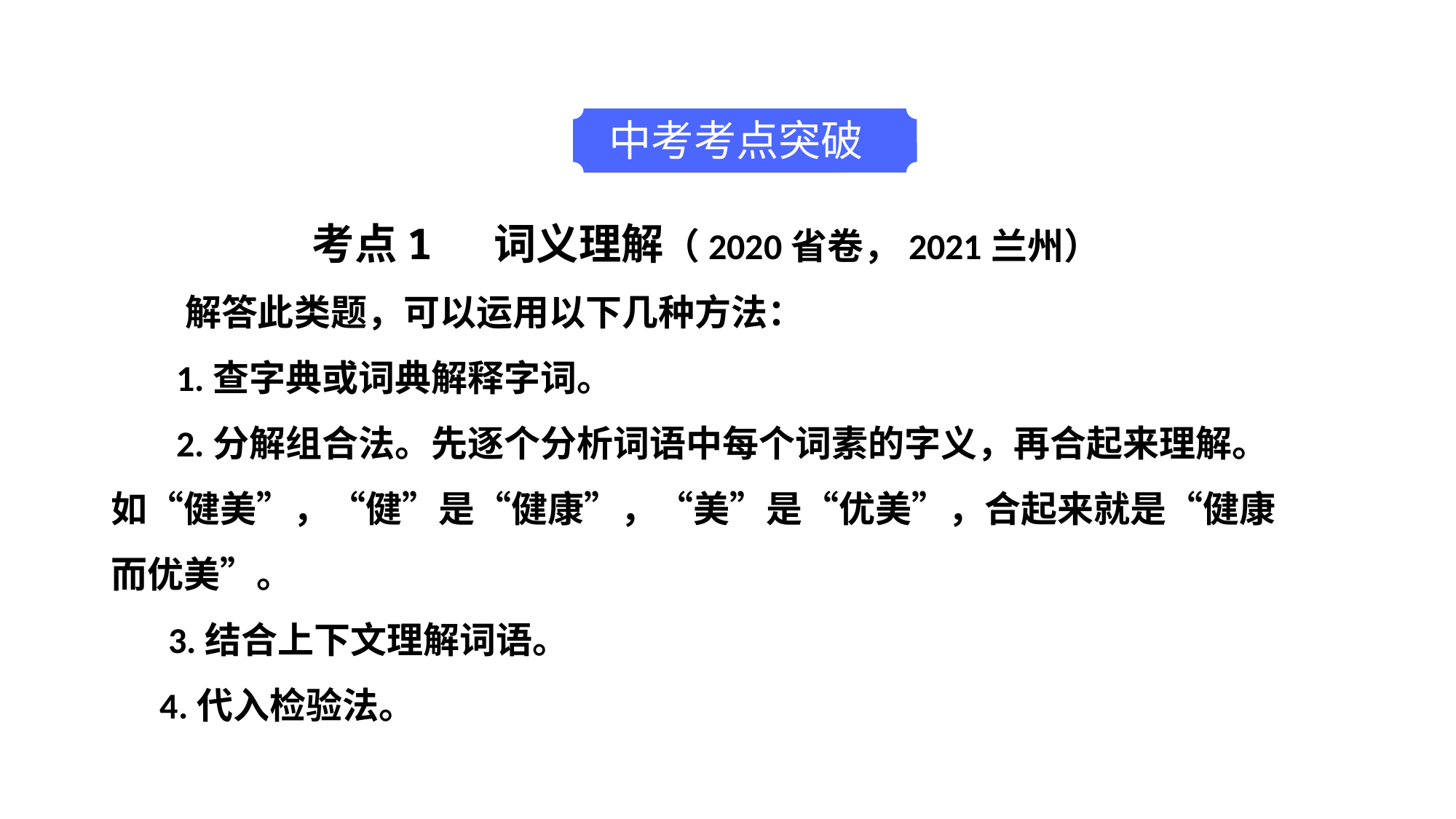

中考考点突破
考点1  词义理解（2020省卷，2021兰州）
        解答此类题，可以运用以下几种方法：
        1.查字典或词典解释字词。
        2.分解组合法。先逐个分析词语中每个词素的字义，再合起来理解。如“健美”，“健”是“健康”，“美”是“优美”，合起来就是“健康而优美”。
       3.结合上下文理解词语。
      4.代入检验法。